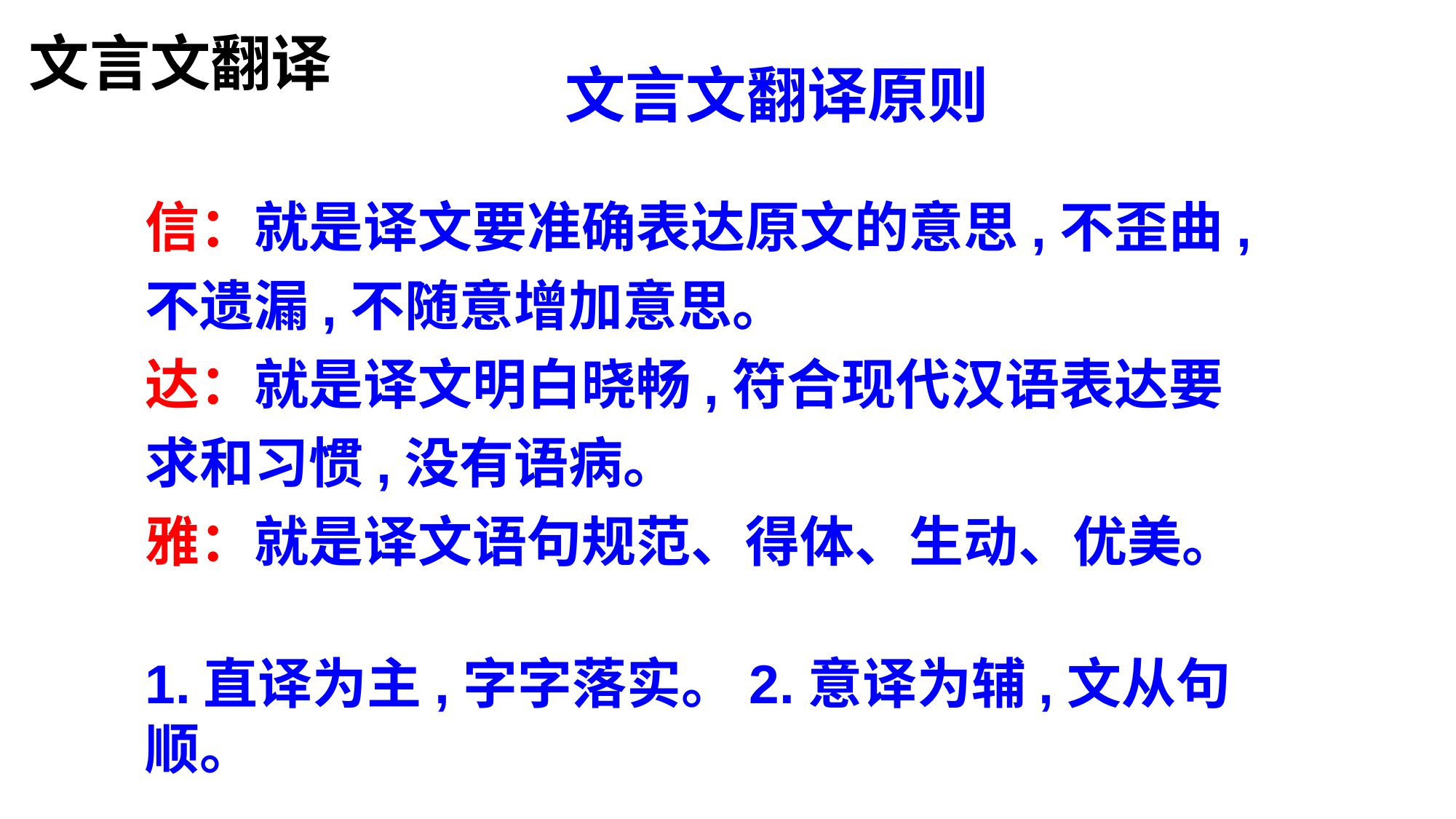

文言文翻译
文言文翻译原则
信：就是译文要准确表达原文的意思,不歪曲,不遗漏,不随意增加意思。
达：就是译文明白晓畅,符合现代汉语表达要求和习惯,没有语病。
雅：就是译文语句规范、得体、生动、优美。

1.直译为主,字字落实。2.意译为辅,文从句顺。